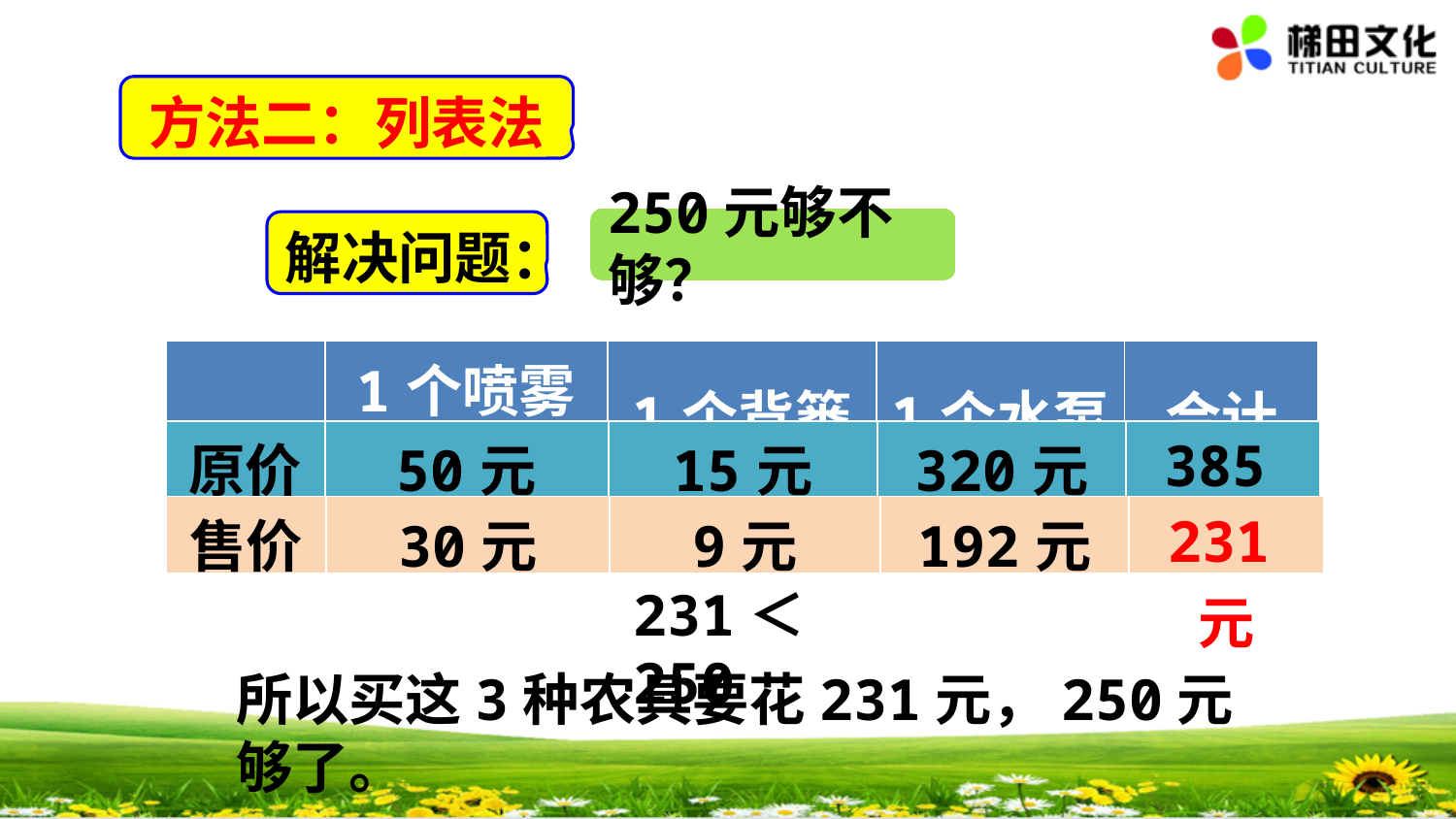

方法二：列表法

250元够不够？
解决问题：

|  | 1个喷雾器 | 1个背篓 | 1个水泵 | 合计 |
| --- | --- | --- | --- | --- |
| 原价 | 50元 | 15元 | 320元 | 385元 |
| --- | --- | --- | --- | --- |
| 售价 | 30元 | 9元 | 192元 | 231元 |
| --- | --- | --- | --- | --- |
231＜250
所以买这3种农具要花231元，250元够了。